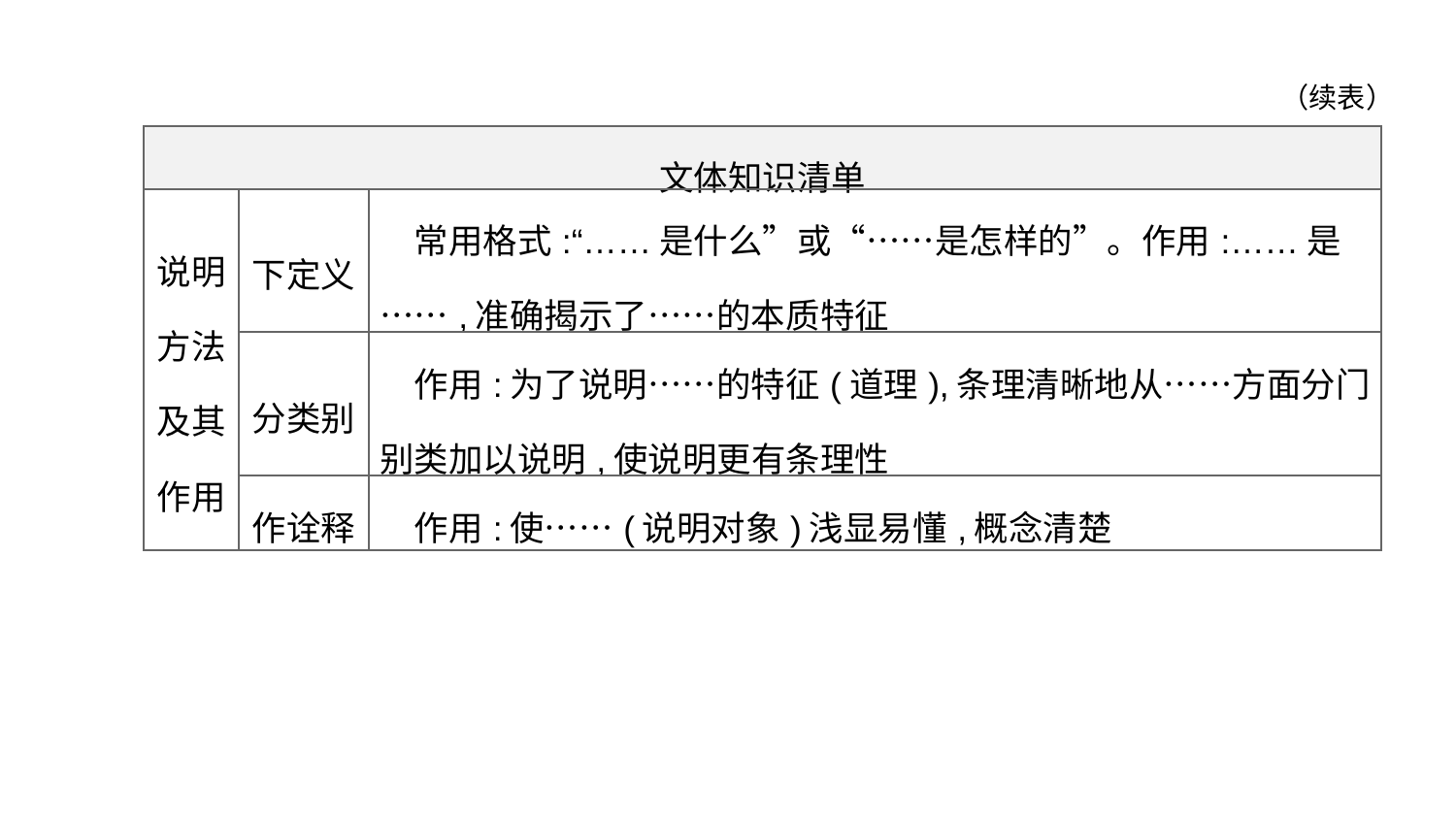

（续表）
| 文体知识清单 |  |  |
| --- | --- | --- |
| 说明 方法 及其 作用 | 下定义 | 常用格式:“……是什么”或“……是怎样的”。作用:……是……,准确揭示了……的本质特征 |
|  | 分类别 | 作用:为了说明……的特征(道理),条理清晰地从……方面分门别类加以说明,使说明更有条理性 |
|  | 作诠释 | 作用:使……(说明对象)浅显易懂,概念清楚 |